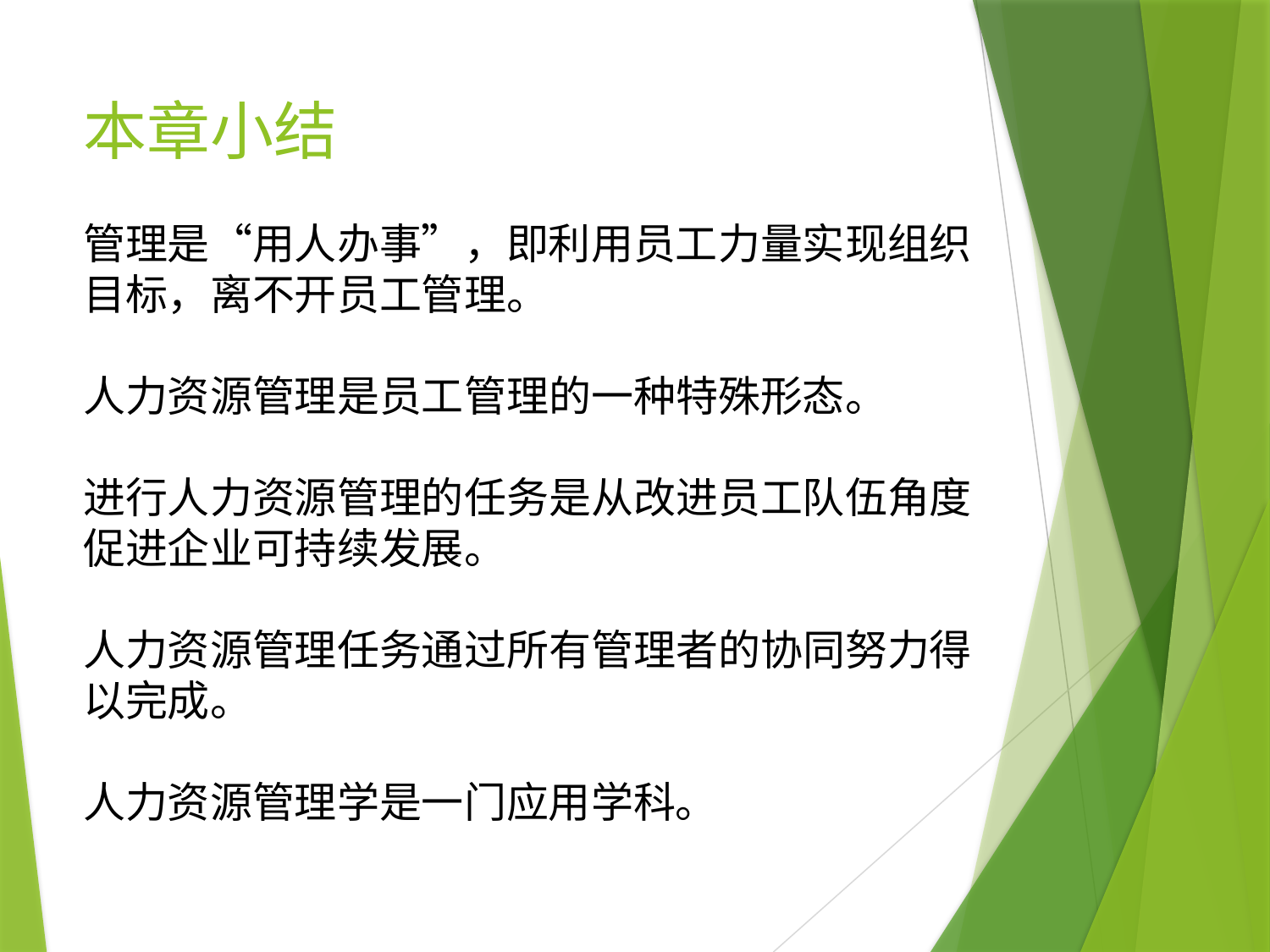

# 本章小结
管理是“用人办事”，即利用员工力量实现组织目标，离不开员工管理。

人力资源管理是员工管理的一种特殊形态。

进行人力资源管理的任务是从改进员工队伍角度促进企业可持续发展。

人力资源管理任务通过所有管理者的协同努力得以完成。

人力资源管理学是一门应用学科。